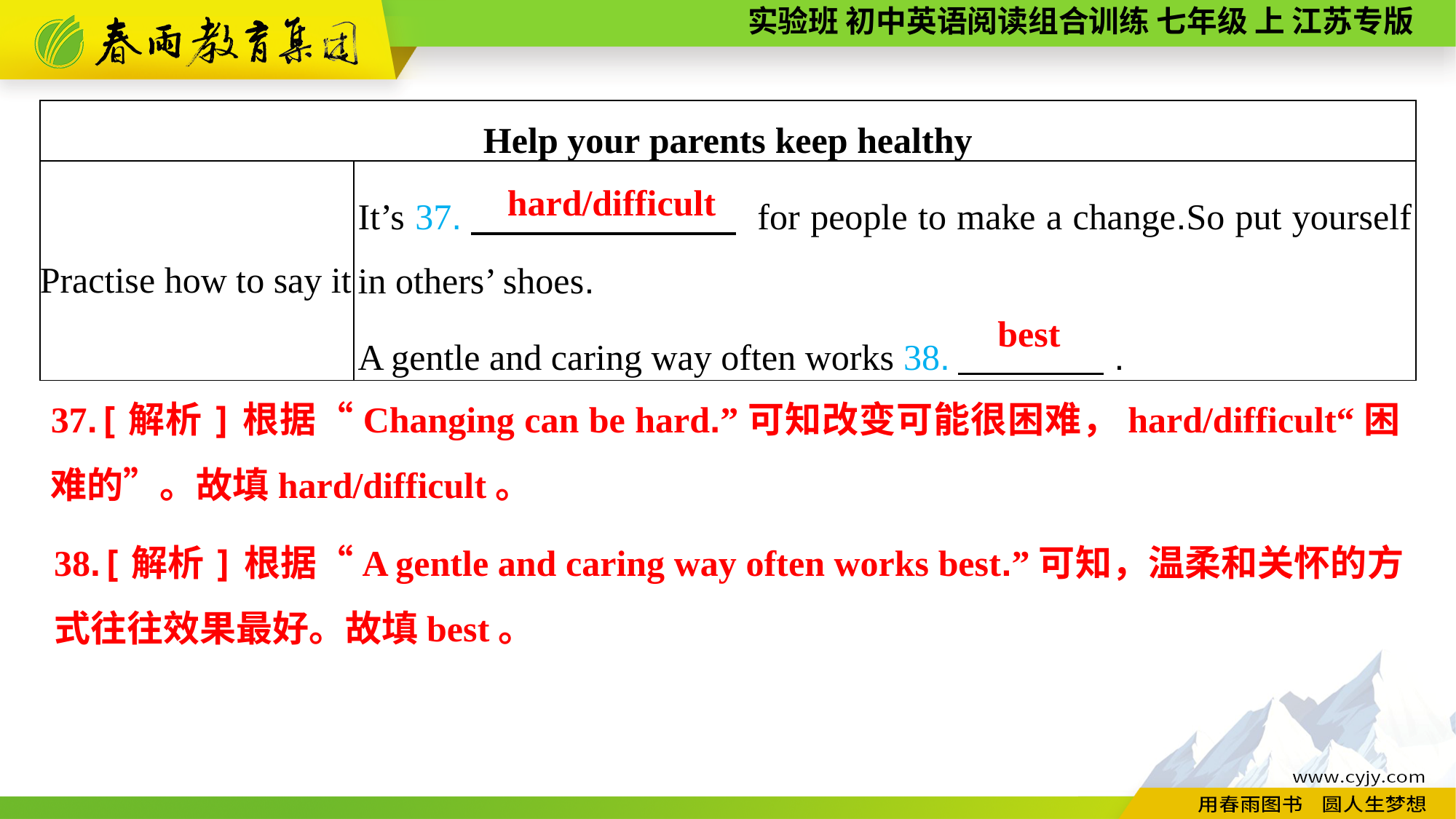

| Help your parents keep healthy |  |
| --- | --- |
| Practise how to say it | It’s 37.　　 　　 for people to make a change.So put yourself in others’ shoes. A gentle and caring way often works 38.　　　　. |
hard/difficult
best
37.[解析]根据“Changing can be hard.”可知改变可能很困难，hard/difficult“困难的”。故填hard/difficult。
38.[解析]根据“A gentle and caring way often works best.”可知，温柔和关怀的方式往往效果最好。故填best。